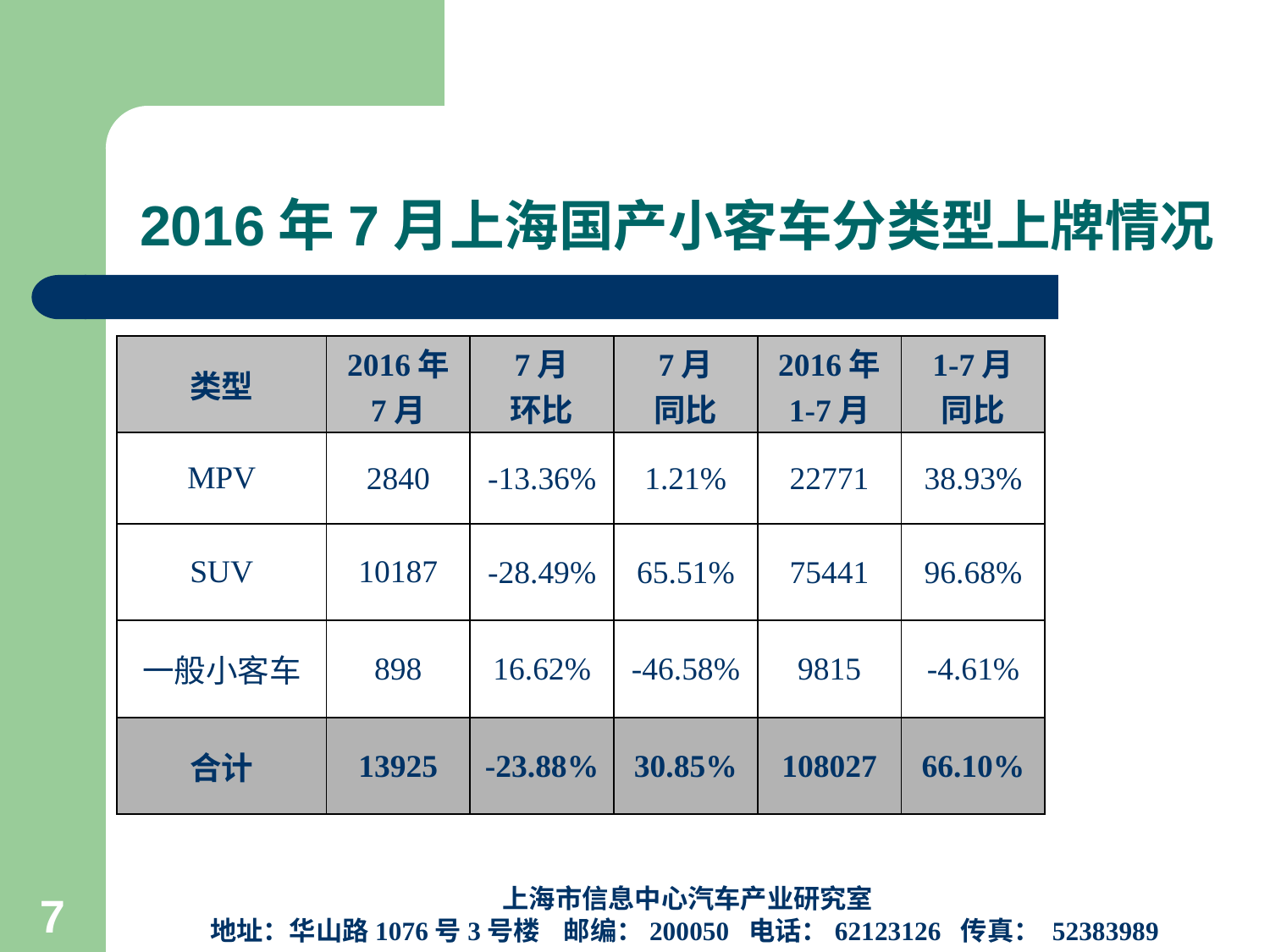

# 2016年7月上海国产小客车分类型上牌情况
| 类型 | 2016年 7月 | 7月 环比 | 7月 同比 | 2016年 1-7月 | 1-7月 同比 |
| --- | --- | --- | --- | --- | --- |
| MPV | 2840 | -13.36% | 1.21% | 22771 | 38.93% |
| SUV | 10187 | -28.49% | 65.51% | 75441 | 96.68% |
| 一般小客车 | 898 | 16.62% | -46.58% | 9815 | -4.61% |
| 合计 | 13925 | -23.88% | 30.85% | 108027 | 66.10% |
上海市信息中心汽车产业研究室
地址：华山路1076号3号楼    邮编：200050  电话：62123126  传真： 52383989
7